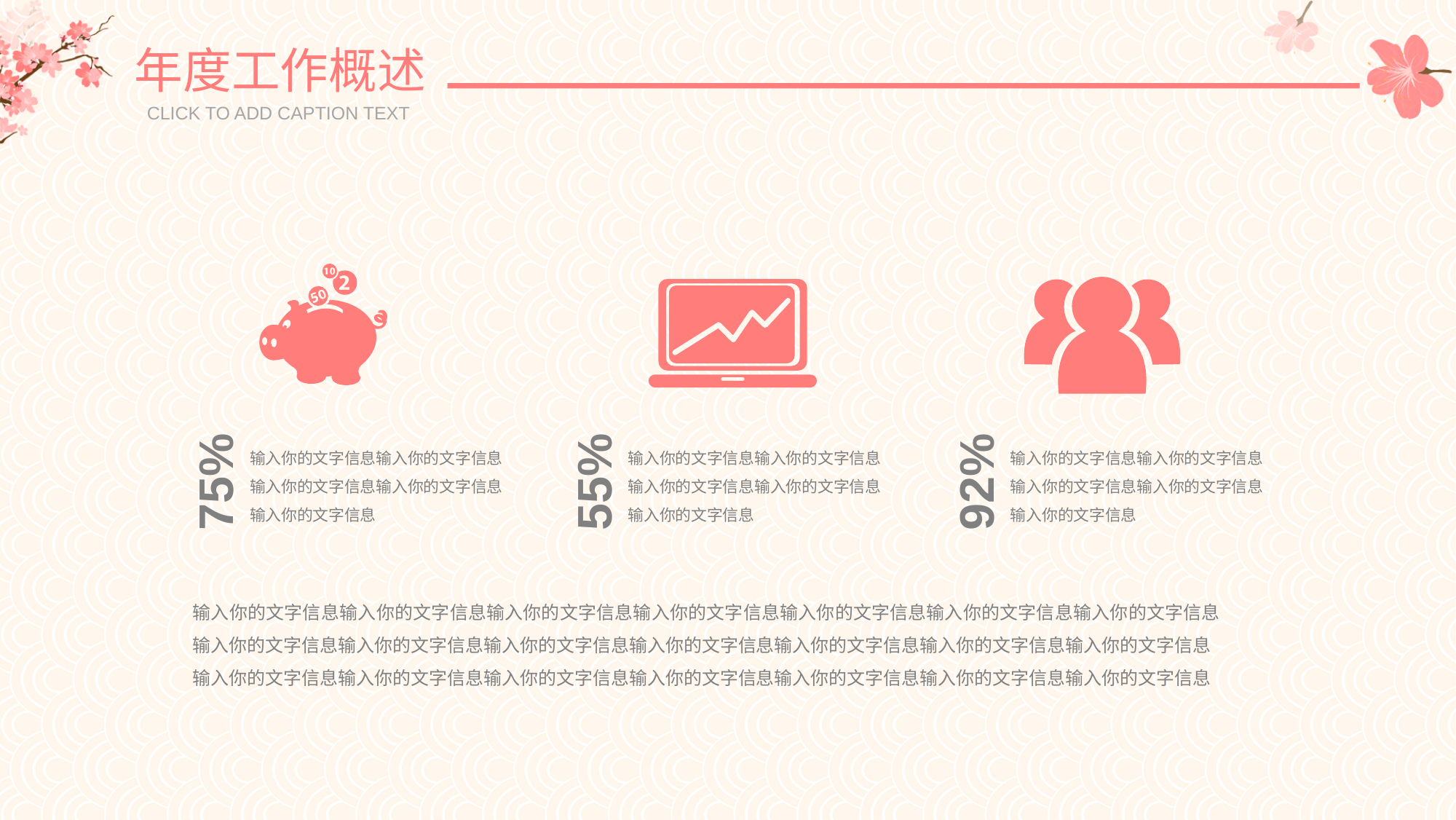

年度工作概述

CLICK TO ADD CAPTION TEXT

输入你的文字信息输入你的文字信息输入你的文字信息输入你的文字信息输入你的文字信息
75%
输入你的文字信息输入你的文字信息输入你的文字信息输入你的文字信息输入你的文字信息
55%
输入你的文字信息输入你的文字信息输入你的文字信息输入你的文字信息输入你的文字信息
92%
输入你的文字信息输入你的文字信息输入你的文字信息输入你的文字信息输入你的文字信息输入你的文字信息输入你的文字信息输入你的文字信息输入你的文字信息输入你的文字信息输入你的文字信息输入你的文字信息输入你的文字信息输入你的文字信息
输入你的文字信息输入你的文字信息输入你的文字信息输入你的文字信息输入你的文字信息输入你的文字信息输入你的文字信息